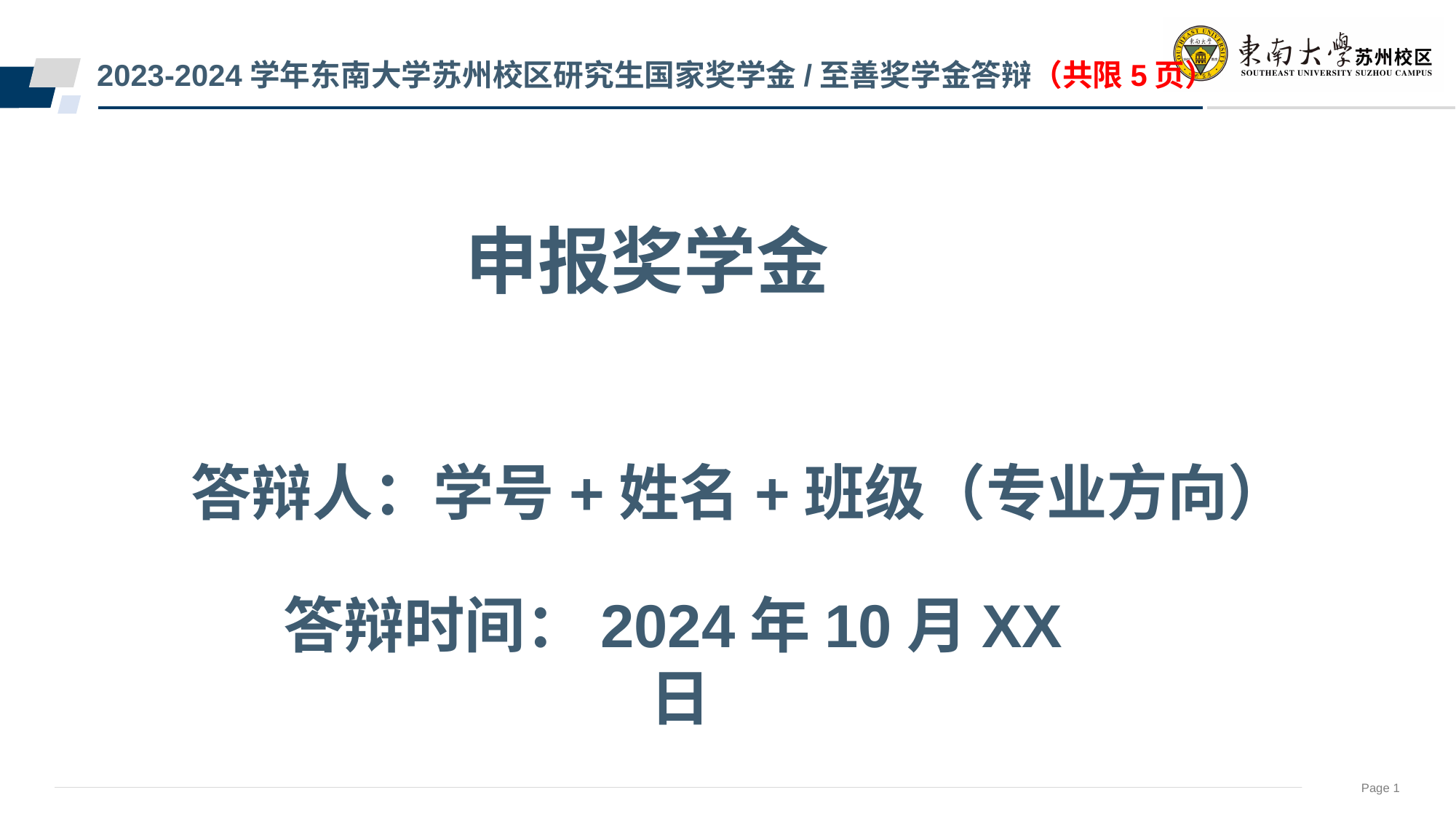

2023-2024学年东南大学苏州校区研究生国家奖学金/至善奖学金答辩（共限5页）
申报奖学金
答辩人：学号+姓名+班级（专业方向）
答辩时间：2024年10月XX日